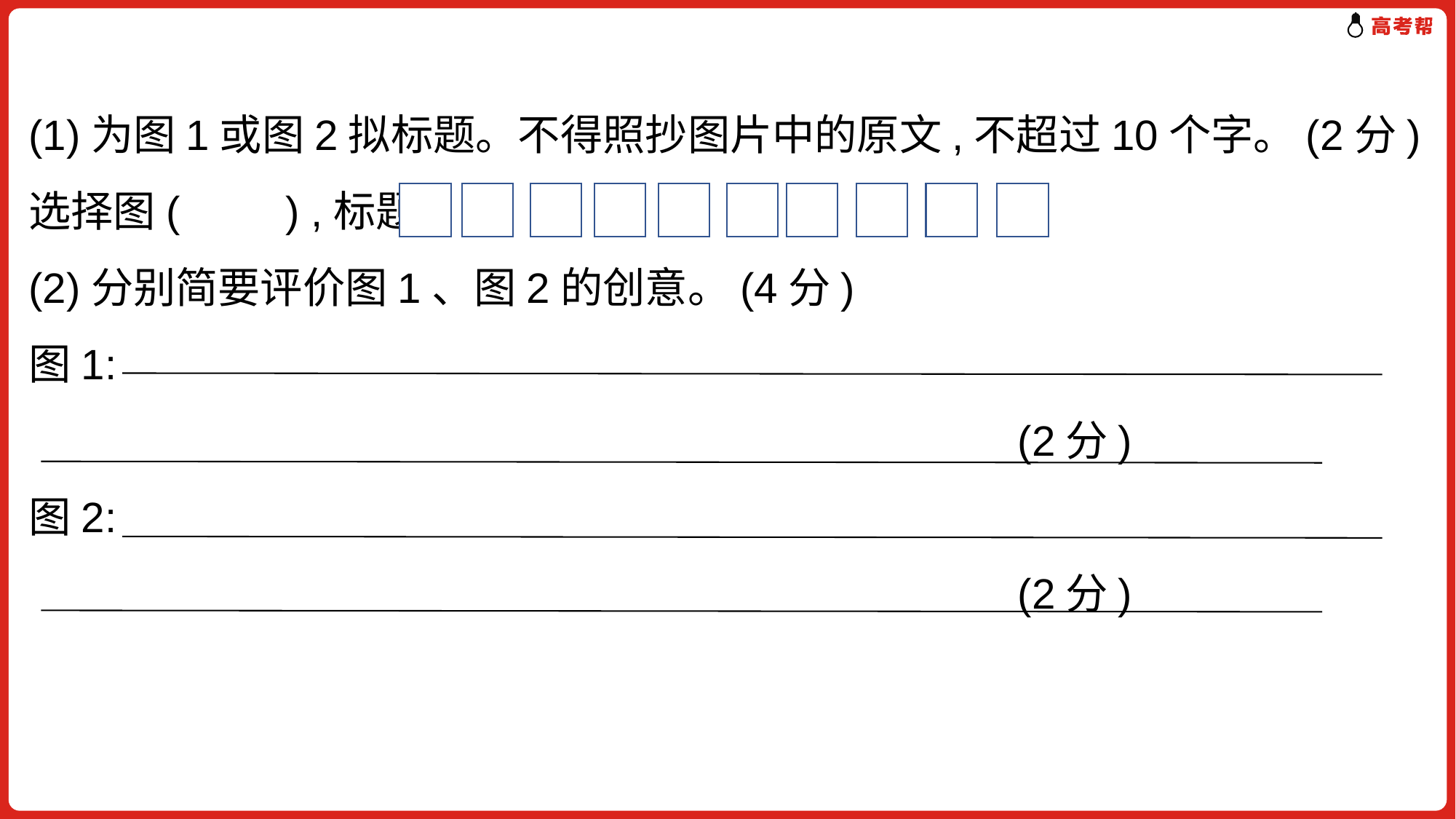

(1)为图1或图2拟标题。不得照抄图片中的原文,不超过10个字。(2分)
选择图(　　) ,标题:
(2)分别简要评价图1、图2的创意。(4分)
图1:
　                                                                                                   (2分)
图2:
　                                                                                                   (2分)